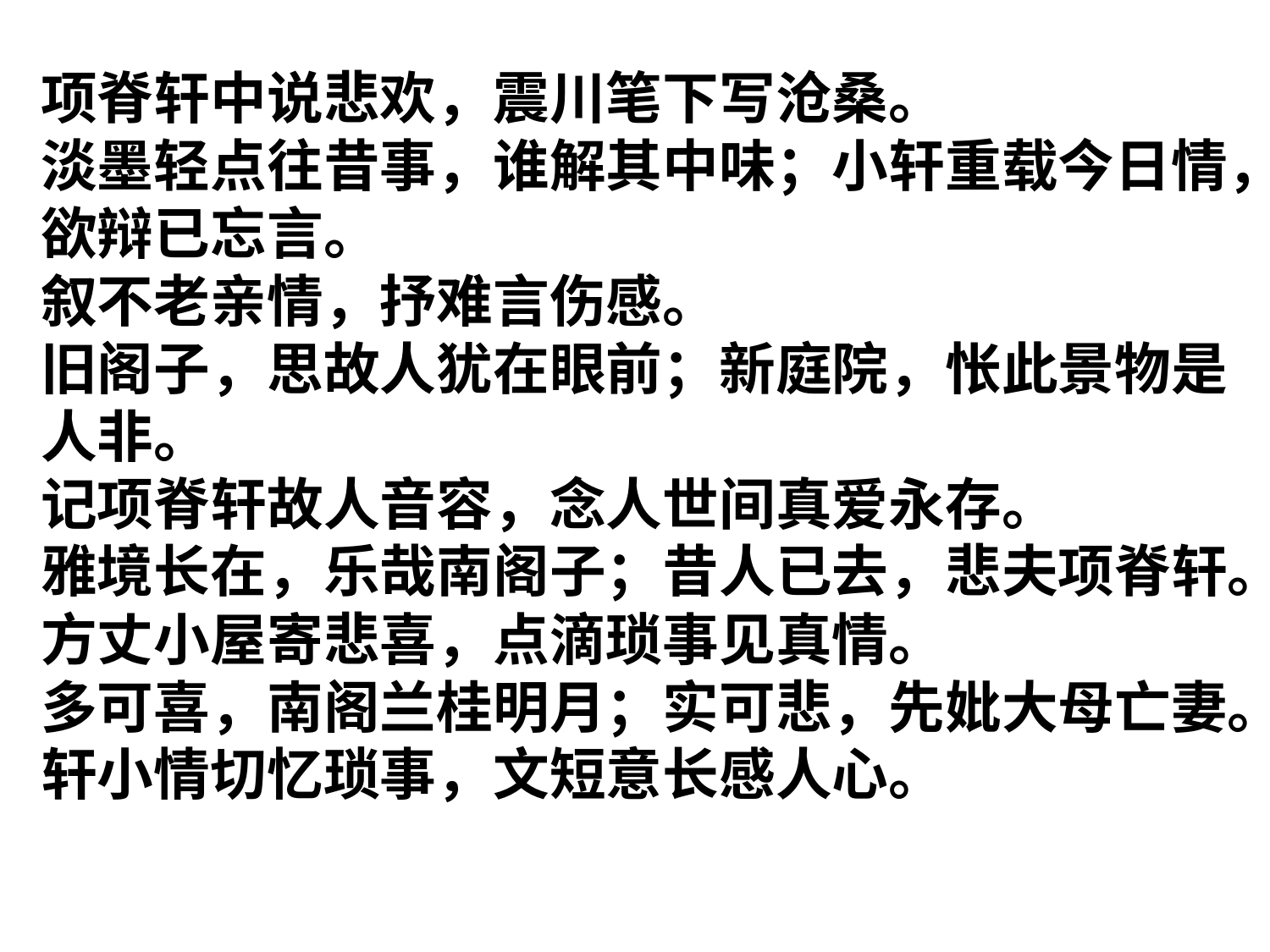

项脊轩中说悲欢，震川笔下写沧桑。
淡墨轻点往昔事，谁解其中味；小轩重载今日情，欲辩已忘言。
叙不老亲情，抒难言伤感。
旧阁子，思故人犹在眼前；新庭院，怅此景物是人非。
记项脊轩故人音容，念人世间真爱永存。
雅境长在，乐哉南阁子；昔人已去，悲夫项脊轩。
方丈小屋寄悲喜，点滴琐事见真情。
多可喜，南阁兰桂明月；实可悲，先妣大母亡妻。
轩小情切忆琐事，文短意长感人心。